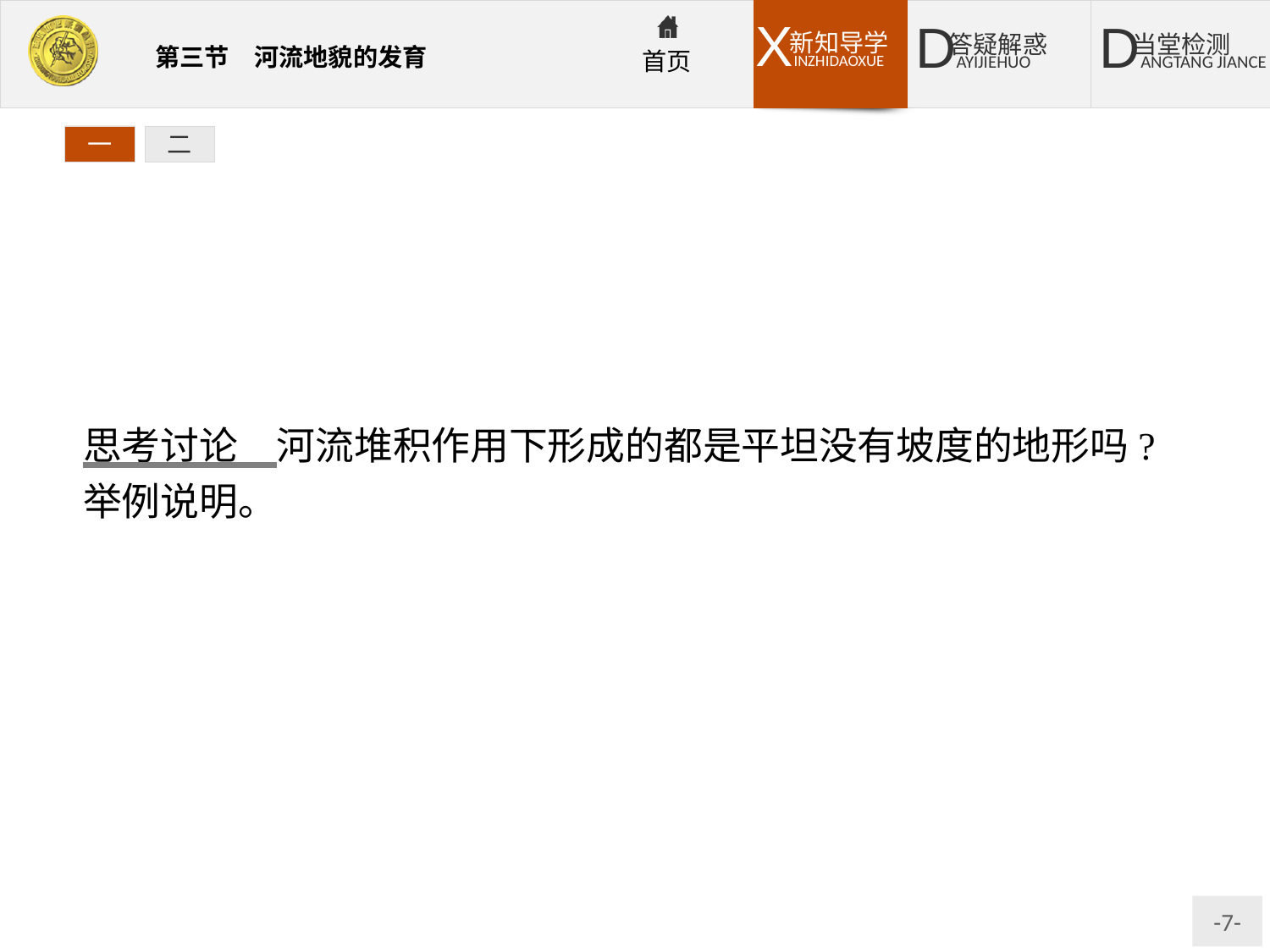

一
二
思考讨论　河流堆积作用下形成的都是平坦没有坡度的地形吗?举例说明。
提示:不是。例如山麓冲积扇有一定坡度。